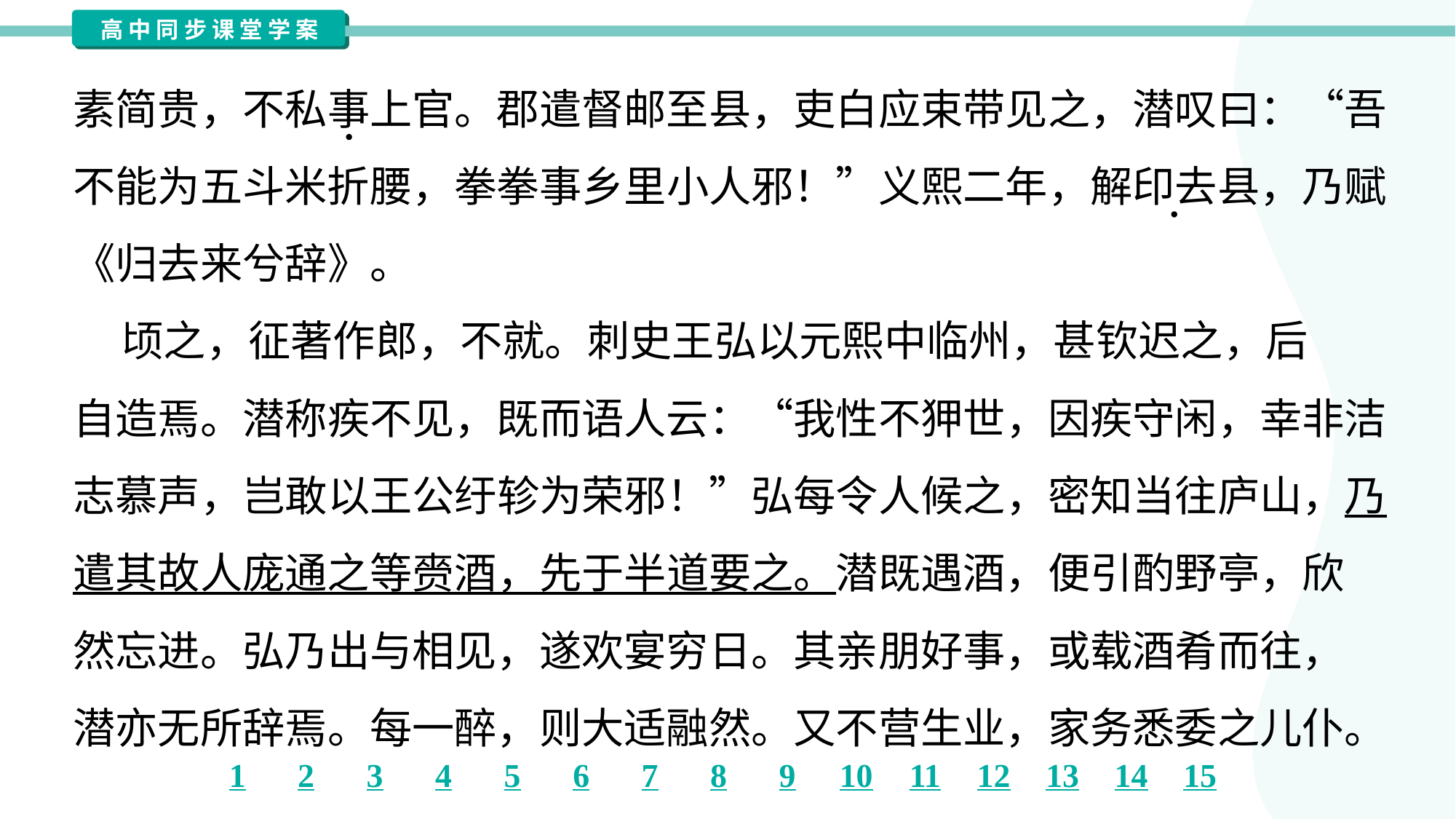

素简贵，不私事上官。郡遣督邮至县，吏白应束带见之，潜叹曰：“吾
不能为五斗米折腰，拳拳事乡里小人邪！”义熙二年，解印去县，乃赋
《归去来兮辞》。
    顷之，征著作郎，不就。刺史王弘以元熙中临州，甚钦迟之，后
自造焉。潜称疾不见，既而语人云：“我性不狎世，因疾守闲，幸非洁
志慕声，岂敢以王公纡轸为荣邪！”弘每令人候之，密知当往庐山，乃
遣其故人庞通之等赍酒，先于半道要之。潜既遇酒，便引酌野亭，欣
然忘进。弘乃出与相见，遂欢宴穷日。其亲朋好事，或载酒肴而往，
潜亦无所辞焉。每一醉，则大适融然。又不营生业，家务悉委之儿仆。